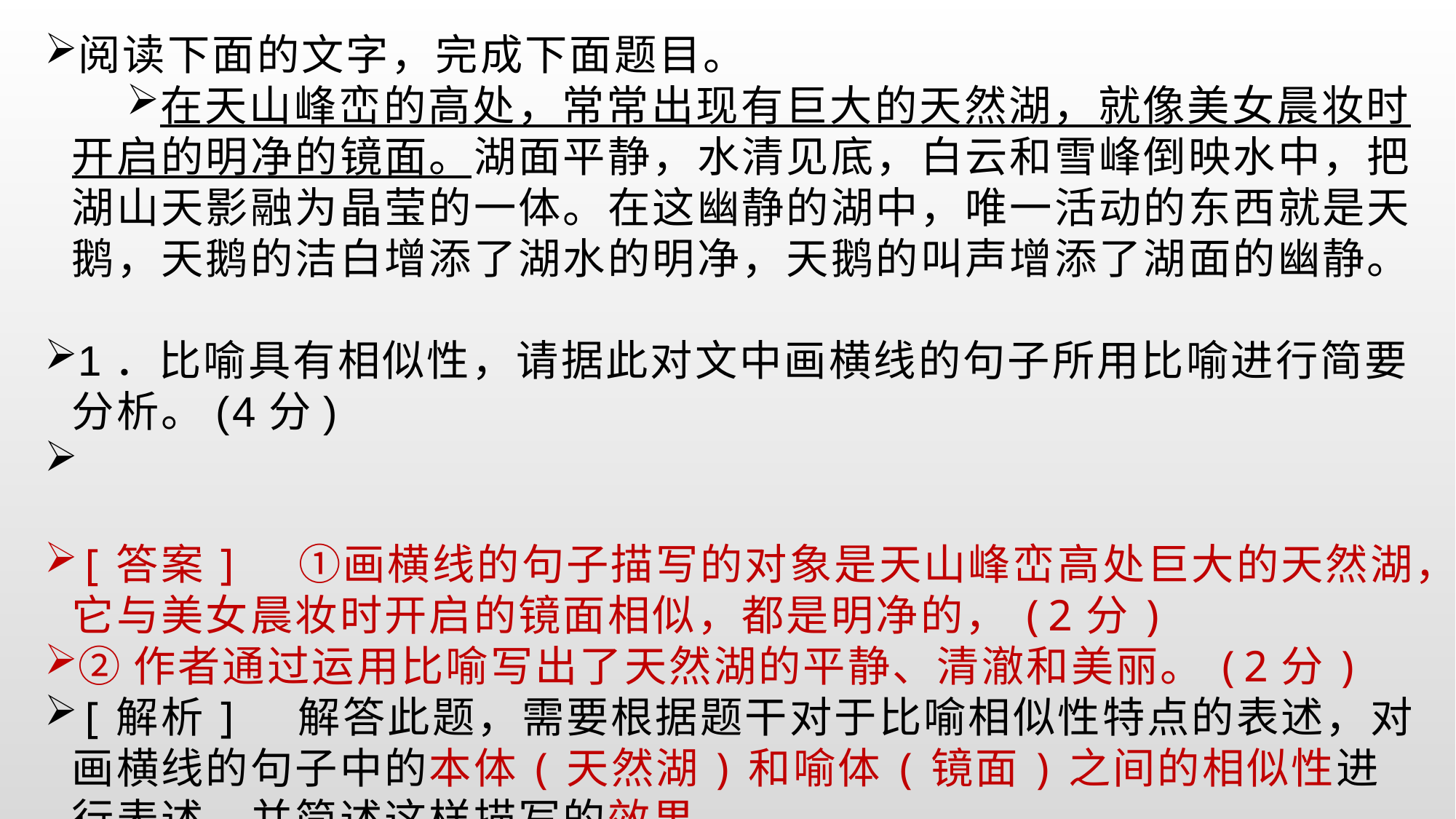

阅读下面的文字，完成下面题目。
在天山峰峦的高处，常常出现有巨大的天然湖，就像美女晨妆时开启的明净的镜面。湖面平静，水清见底，白云和雪峰倒映水中，把湖山天影融为晶莹的一体。在这幽静的湖中，唯一活动的东西就是天鹅，天鹅的洁白增添了湖水的明净，天鹅的叫声增添了湖面的幽静。

1．比喻具有相似性，请据此对文中画横线的句子所用比喻进行简要分析。(4分)

[答案]　①画横线的句子描写的对象是天山峰峦高处巨大的天然湖，它与美女晨妆时开启的镜面相似，都是明净的，(2分)
②作者通过运用比喻写出了天然湖的平静、清澈和美丽。(2分)
[解析]　解答此题，需要根据题干对于比喻相似性特点的表述，对画横线的句子中的本体(天然湖)和喻体(镜面)之间的相似性进行表述，并简述这样描写的效果。